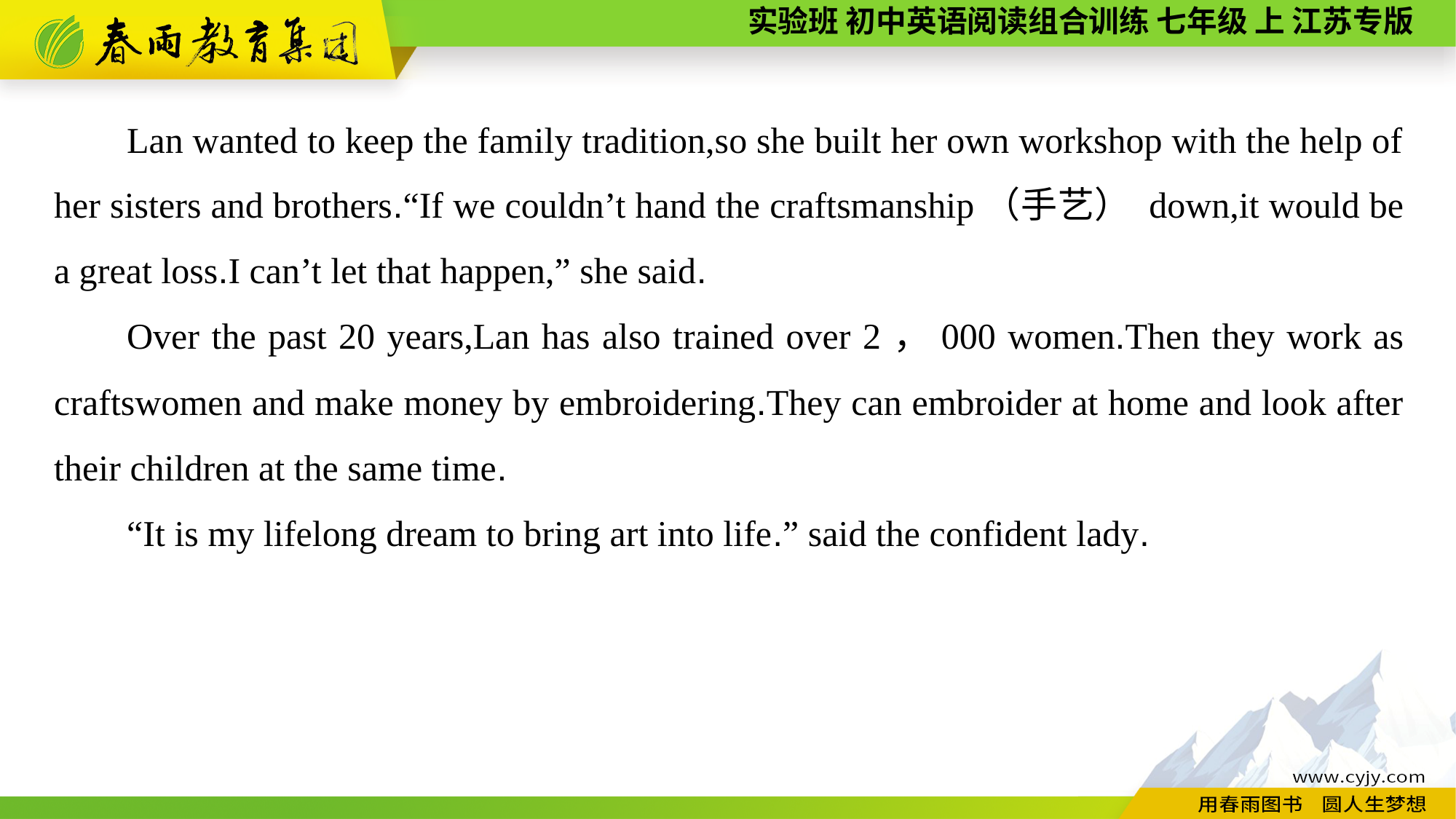

Lan wanted to keep the family tradition,so she built her own workshop with the help of her sisters and brothers.“If we couldn’t hand the craftsmanship（手艺） down,it would be a great loss.I can’t let that happen,” she said.
Over the past 20 years,Lan has also trained over 2，000 women.Then they work as craftswomen and make money by embroidering.They can embroider at home and look after their children at the same time.
“It is my lifelong dream to bring art into life.” said the confident lady.